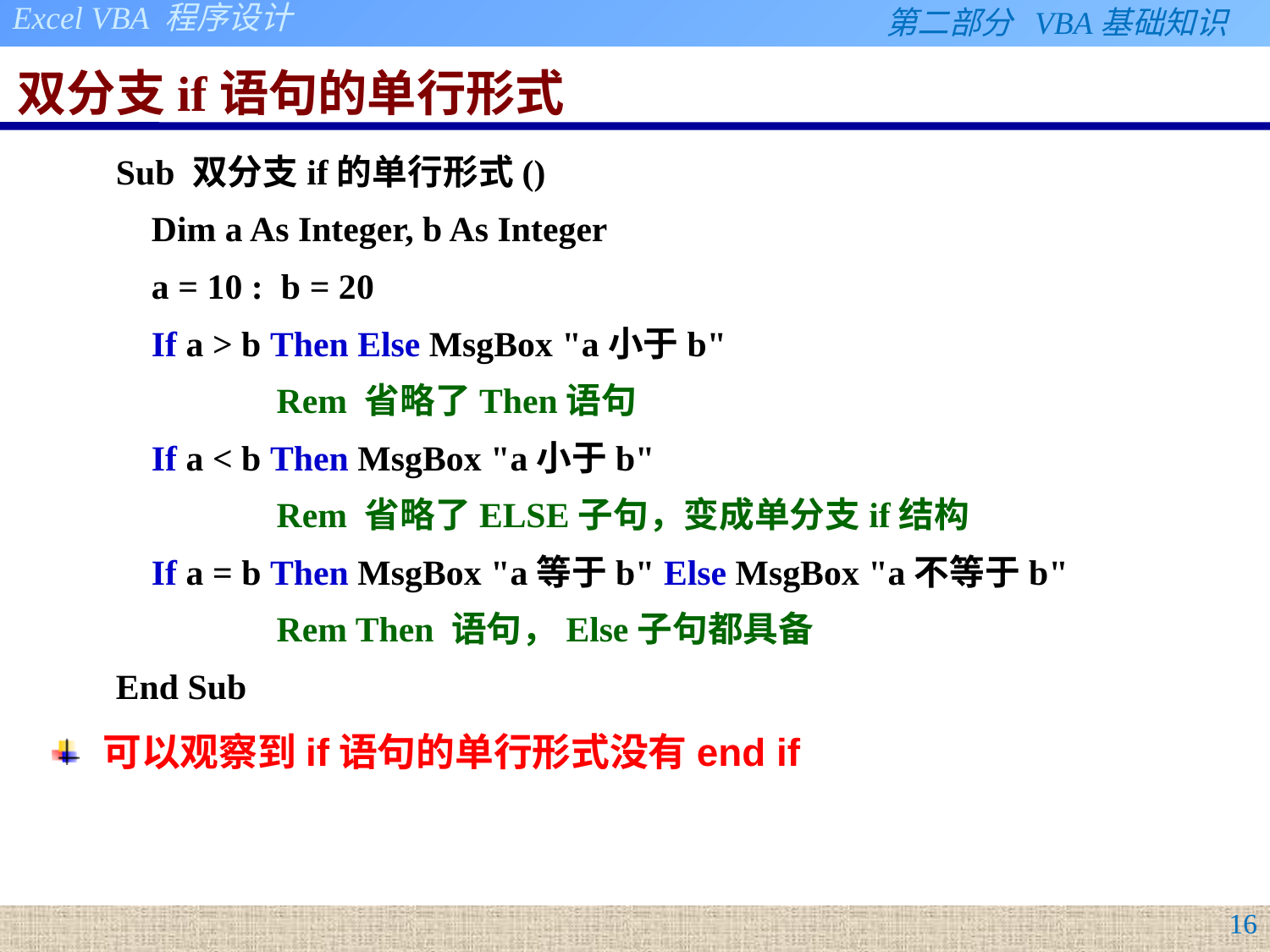

# 双分支if语句的单行形式
Sub 双分支if的单行形式()
    Dim a As Integer, b As Integer
    a = 10 :  b = 20
    If a > b Then Else MsgBox "a小于b"
    	Rem 省略了Then语句
    If a < b Then MsgBox "a小于b"
    	Rem 省略了ELSE子句，变成单分支if结构
    If a = b Then MsgBox "a等于b" Else MsgBox "a不等于b"
    	Rem Then 语句，Else子句都具备
End Sub
可以观察到if语句的单行形式没有end if